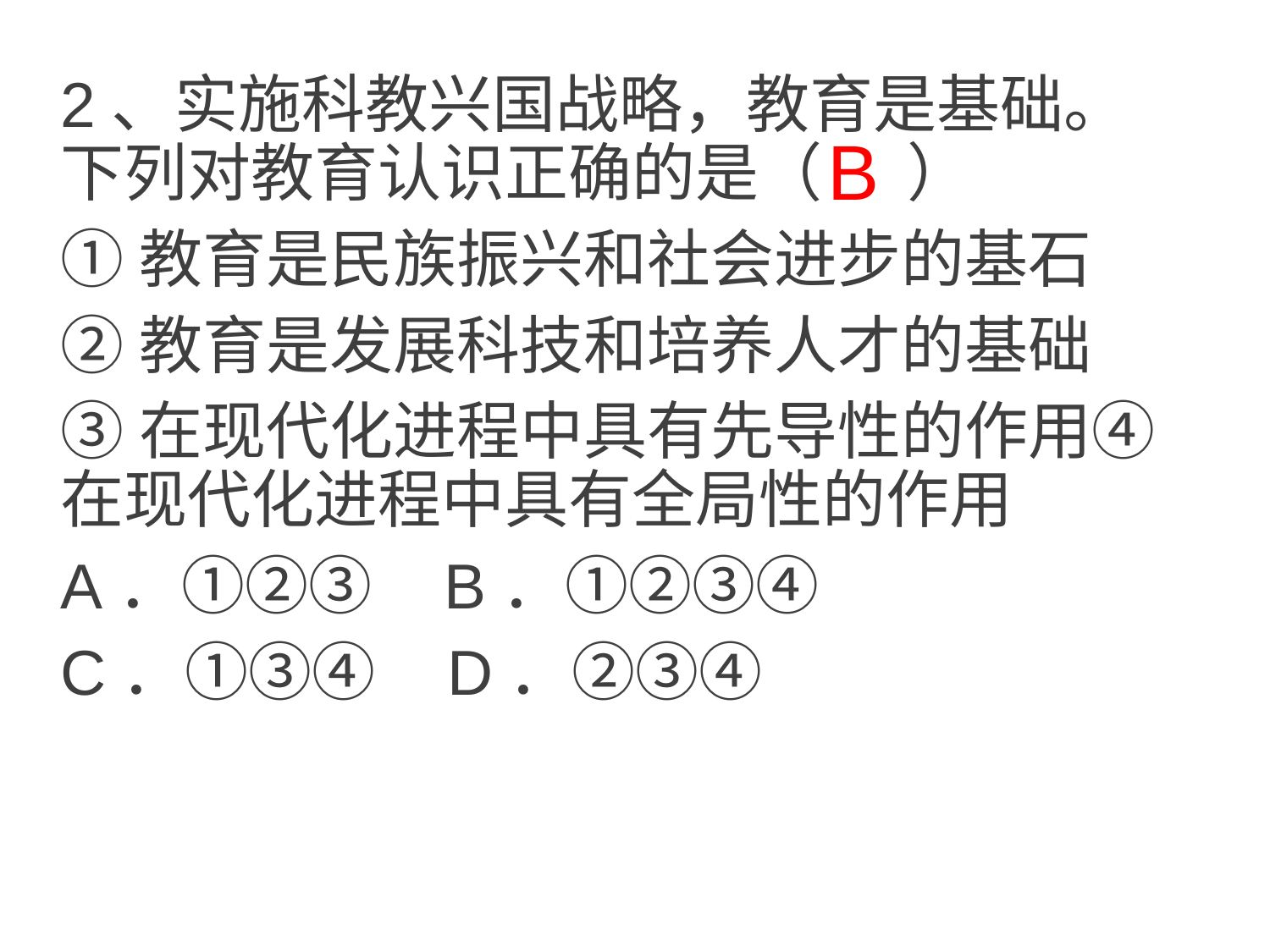

2、实施科教兴国战略，教育是基础。下列对教育认识正确的是（      ）
①教育是民族振兴和社会进步的基石
②教育是发展科技和培养人才的基础
③在现代化进程中具有先导性的作用④在现代化进程中具有全局性的作用
A．①②③    B．①②③④
C．①③④    D．②③④
B